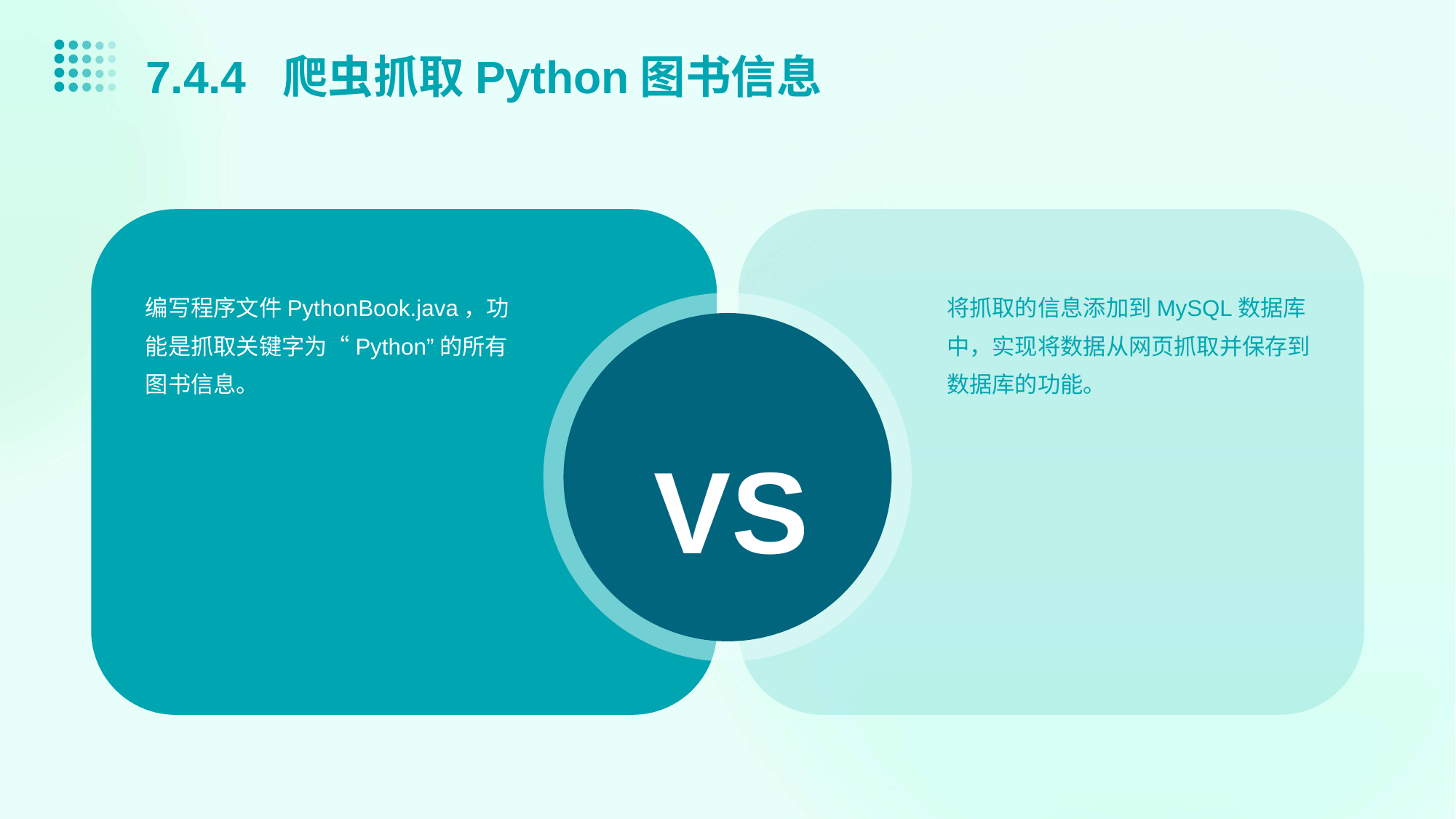

7.4.4  爬虫抓取Python图书信息

编写程序文件PythonBook.java，功能是抓取关键字为“Python”的所有图书信息。
将抓取的信息添加到MySQL数据库中，实现将数据从网页抓取并保存到数据库的功能。

VS